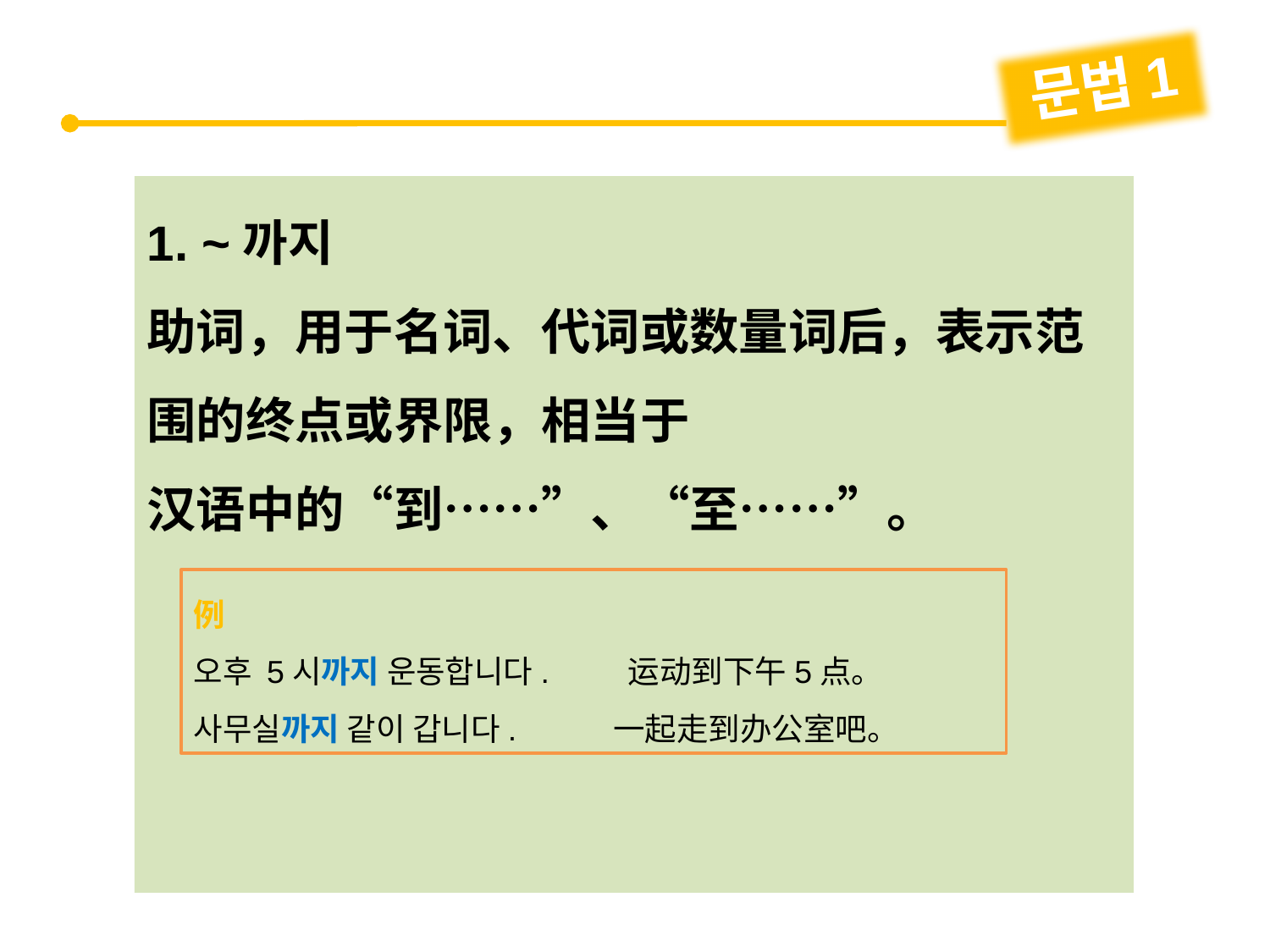

문법1
1. ~까지
助词，用于名词、代词或数量词后，表示范围的终点或界限，相当于
汉语中的“到……”、“至……”。

例
오후 5시까지 운동합니다.        运动到下午5点。
사무실까지 같이 갑니다.          一起走到办公室吧。